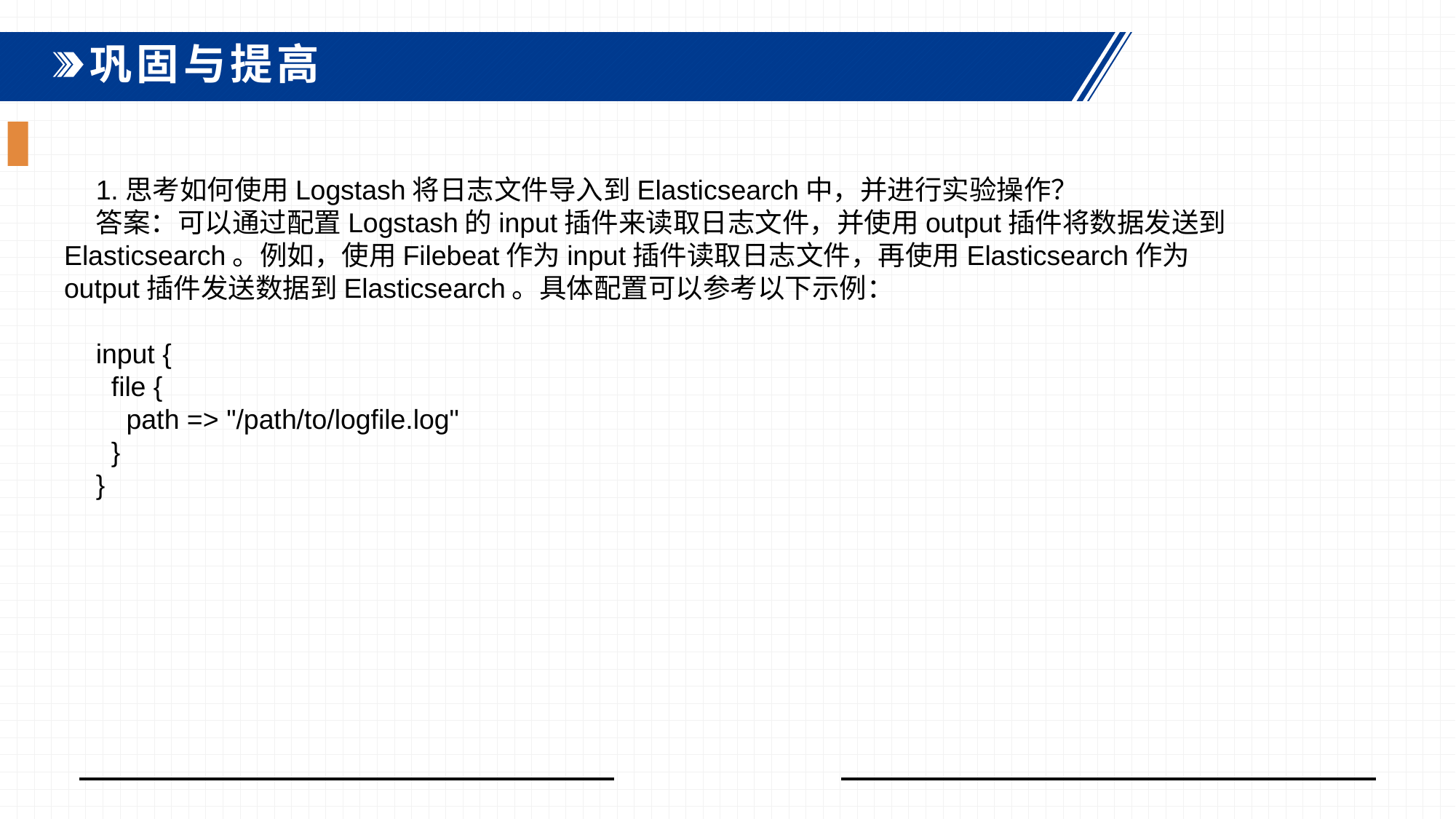

巩固与提高
1.思考如何使用Logstash将日志文件导入到Elasticsearch中，并进行实验操作？
答案：可以通过配置Logstash的input插件来读取日志文件，并使用output插件将数据发送到Elasticsearch。例如，使用Filebeat作为input插件读取日志文件，再使用Elasticsearch作为output插件发送数据到Elasticsearch。具体配置可以参考以下示例：

input {
  file {
    path => "/path/to/logfile.log"
  }
}